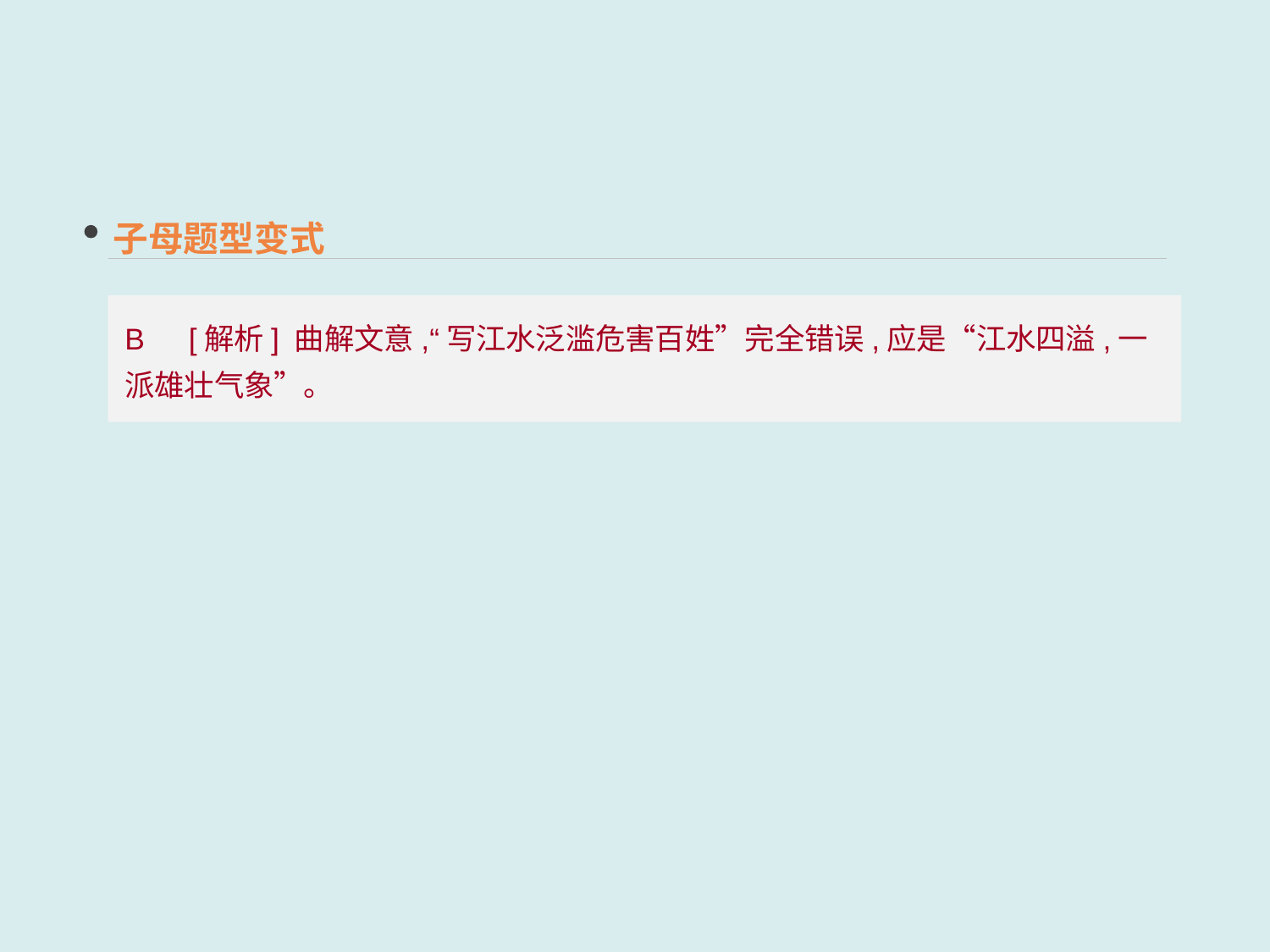

子母题型变式

B　[解析] 曲解文意,“写江水泛滥危害百姓”完全错误,应是“江水四溢,一派雄壮气象”。